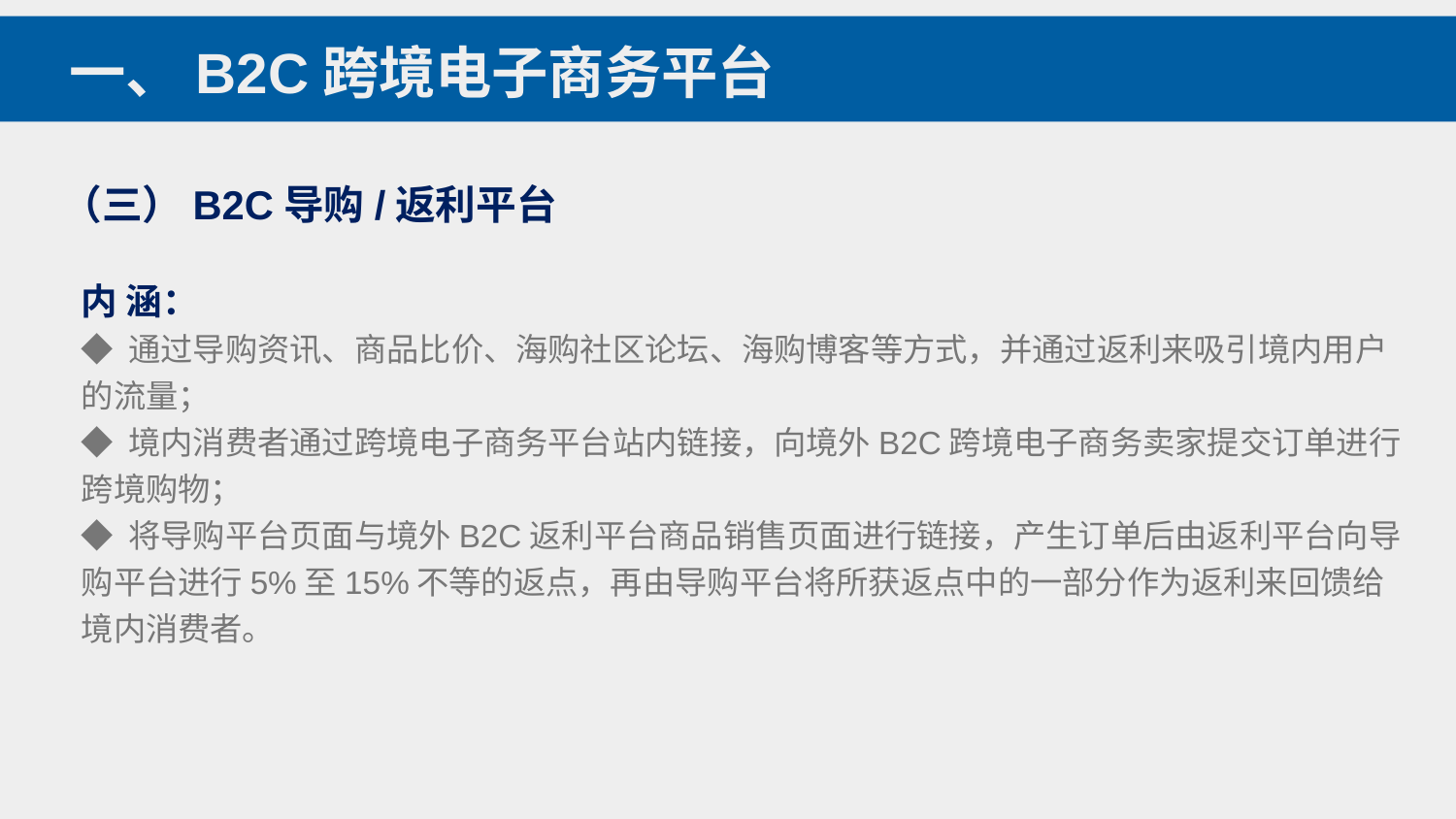

一、B2C跨境电子商务平台
（三）B2C导购/返利平台
内 涵：
◆ 通过导购资讯、商品比价、海购社区论坛、海购博客等方式，并通过返利来吸引境内用户的流量；
◆ 境内消费者通过跨境电子商务平台站内链接，向境外B2C跨境电子商务卖家提交订单进行跨境购物；
◆ 将导购平台页面与境外B2C返利平台商品销售页面进行链接，产生订单后由返利平台向导购平台进行5%至15%不等的返点，再由导购平台将所获返点中的一部分作为返利来回馈给境内消费者。